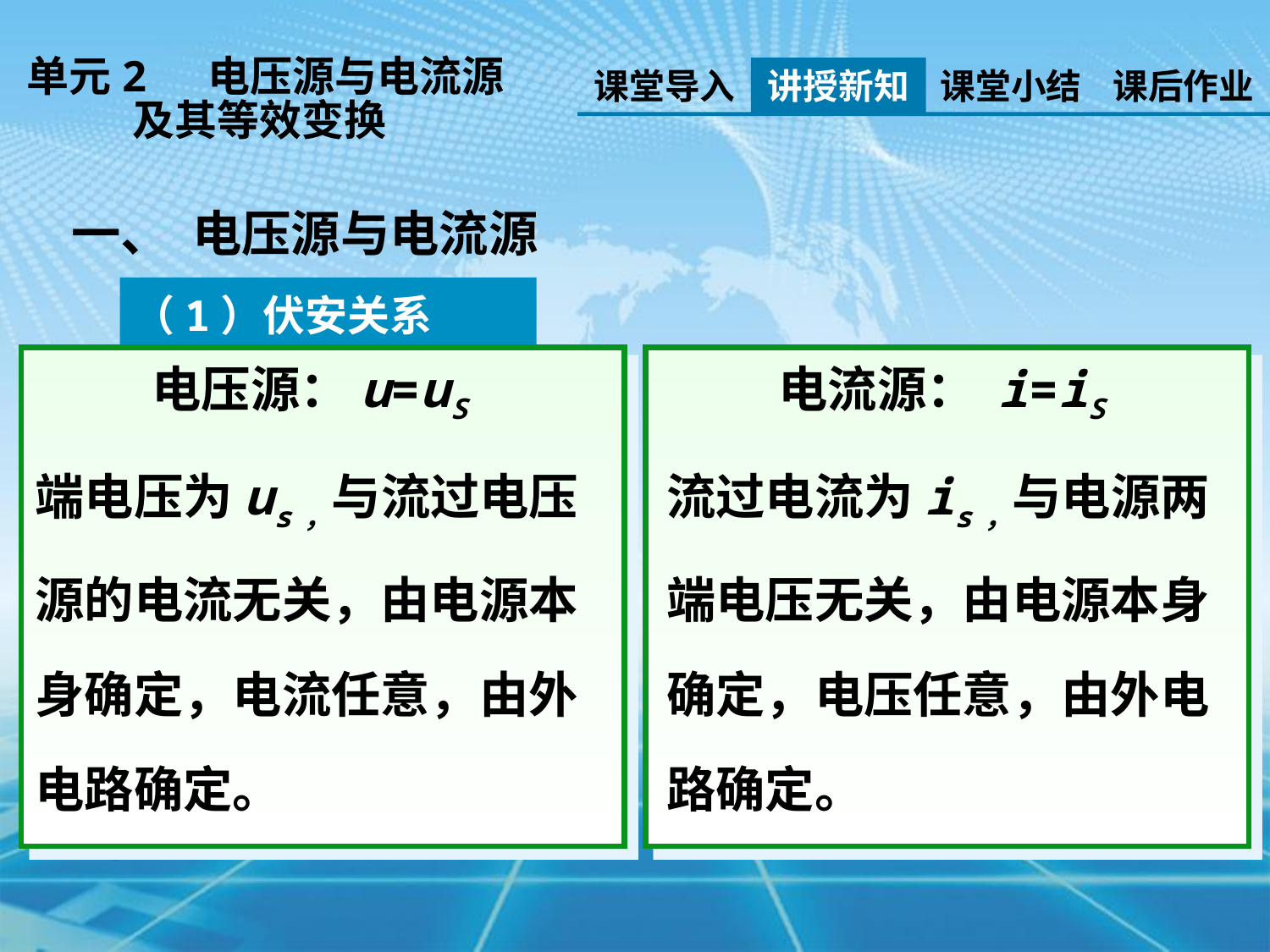

单元2  电压源与电流源
          及其等效变换
课堂导入
讲授新知
课堂小结
课后作业
一、  电压源与电流源
（1）伏安关系
电压源：u=uS
端电压为us，与流过电压源的电流无关，由电源本身确定，电流任意，由外电路确定。
电流源： i=iS
流过电流为is，与电源两端电压无关，由电源本身确定，电压任意，由外电路确定。

电压源：u=uS
端电压为us，与流过电压源的电流无关，由电源本身确定，电流任意，由外电路确定。